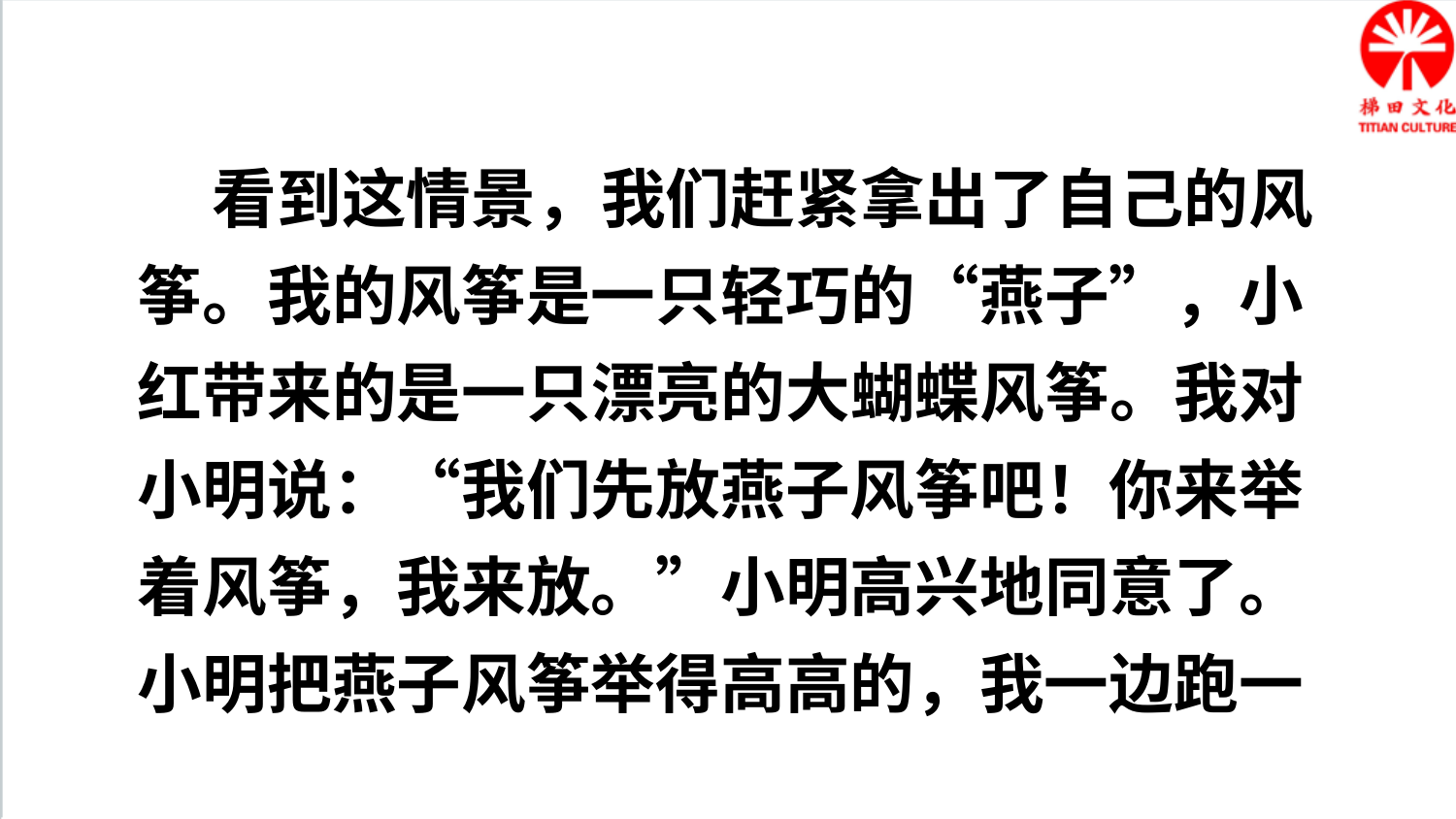

看到这情景，我们赶紧拿出了自己的风筝。我的风筝是一只轻巧的“燕子”，小红带来的是一只漂亮的大蝴蝶风筝。我对小明说：“我们先放燕子风筝吧！你来举着风筝，我来放。”小明高兴地同意了。小明把燕子风筝举得高高的，我一边跑一